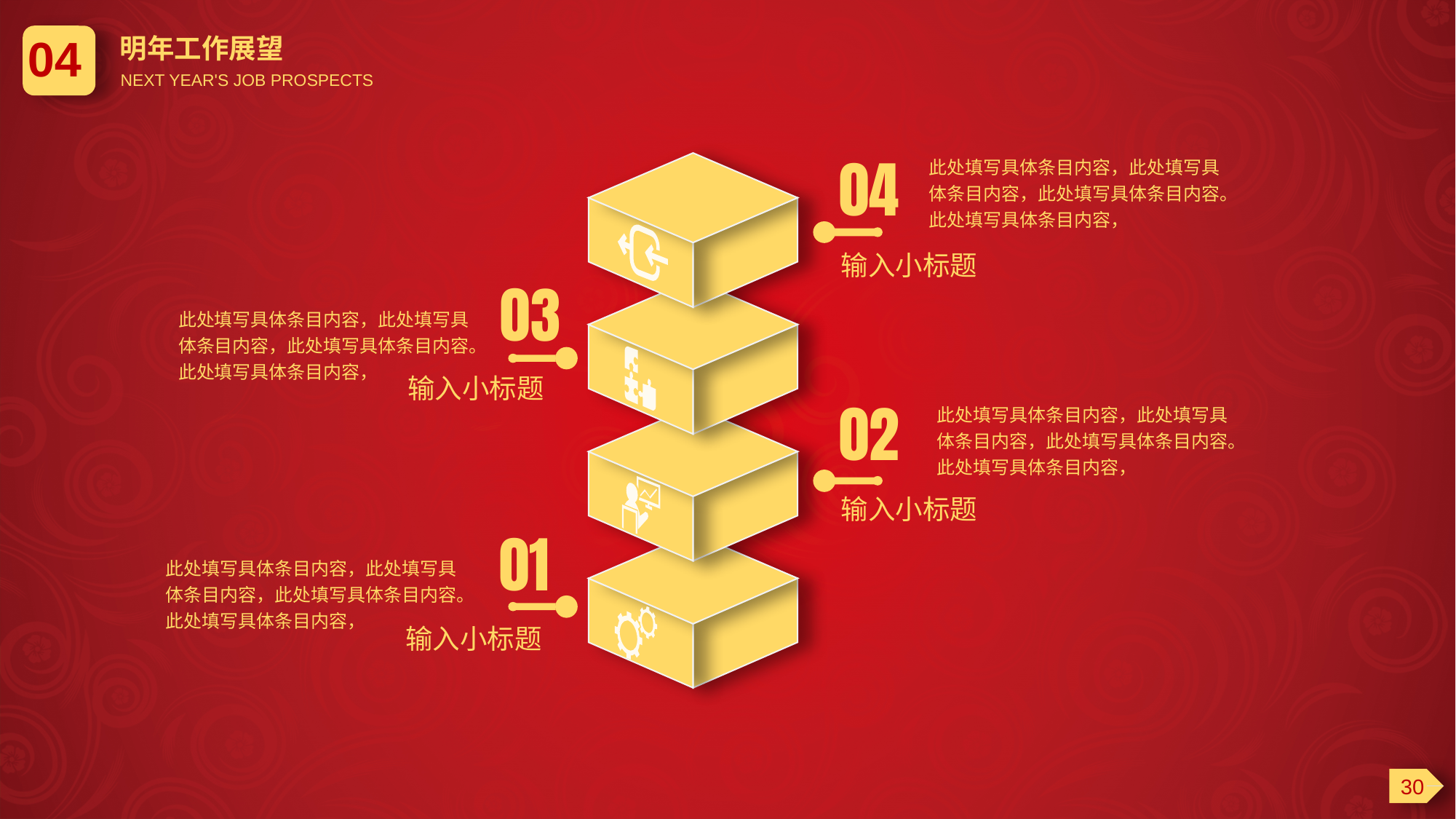

04

明年工作展望
NEXT YEAR'S JOB PROSPECTS
此处填写具体条目内容，此处填写具体条目内容，此处填写具体条目内容。此处填写具体条目内容，
04

输入小标题
03

此处填写具体条目内容，此处填写具体条目内容，此处填写具体条目内容。此处填写具体条目内容，

输入小标题
02
此处填写具体条目内容，此处填写具体条目内容，此处填写具体条目内容。此处填写具体条目内容，

输入小标题
01

此处填写具体条目内容，此处填写具体条目内容，此处填写具体条目内容。此处填写具体条目内容，

输入小标题
30